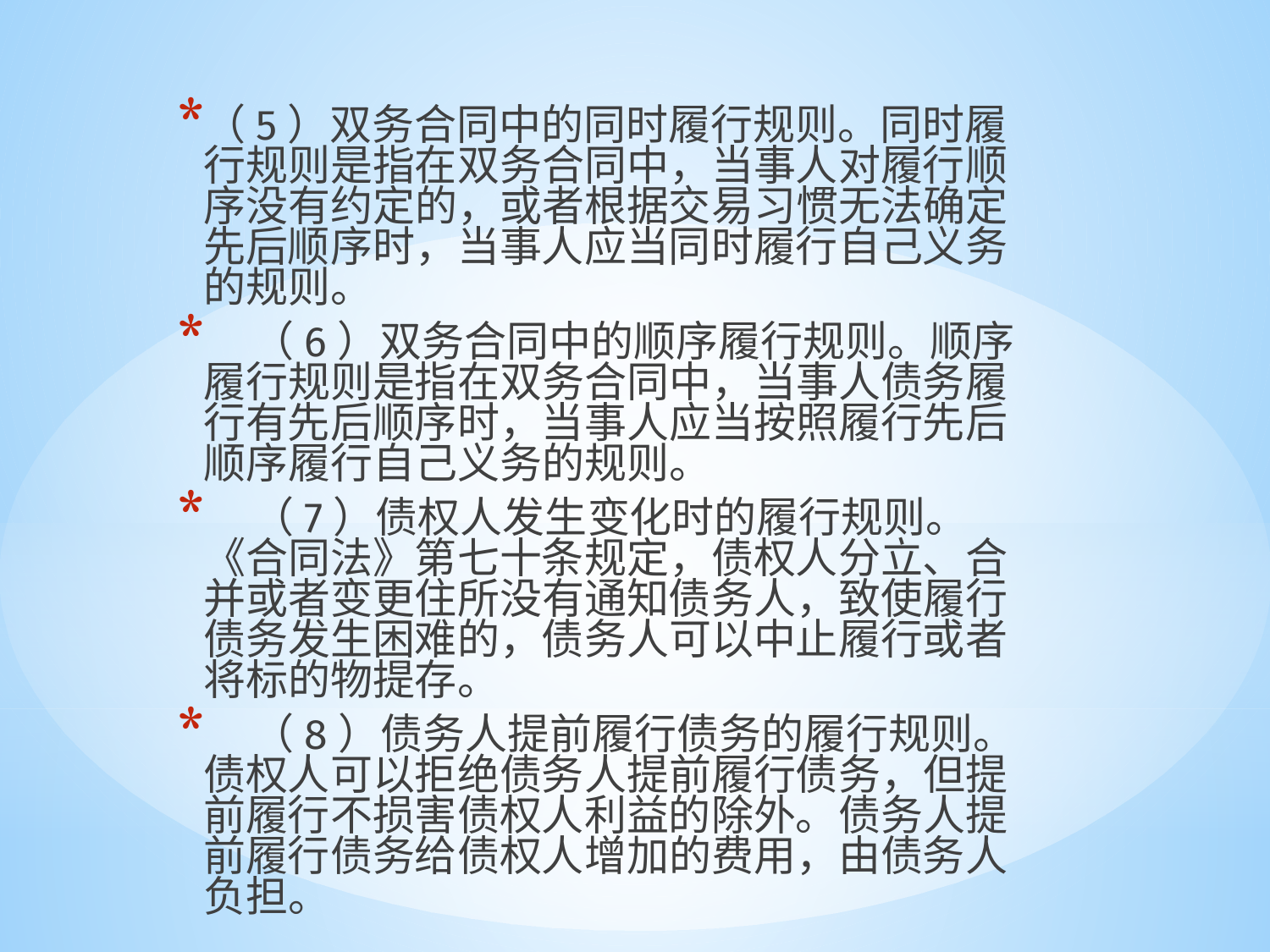

（5）双务合同中的同时履行规则。同时履行规则是指在双务合同中，当事人对履行顺序没有约定的，或者根据交易习惯无法确定先后顺序时，当事人应当同时履行自己义务的规则。
    （6）双务合同中的顺序履行规则。顺序履行规则是指在双务合同中，当事人债务履行有先后顺序时，当事人应当按照履行先后顺序履行自己义务的规则。
    （7）债权人发生变化时的履行规则。《合同法》第七十条规定，债权人分立、合并或者变更住所没有通知债务人，致使履行债务发生困难的，债务人可以中止履行或者将标的物提存。
    （8）债务人提前履行债务的履行规则。债权人可以拒绝债务人提前履行债务，但提前履行不损害债权人利益的除外。债务人提前履行债务给债权人增加的费用，由债务人负担。
#